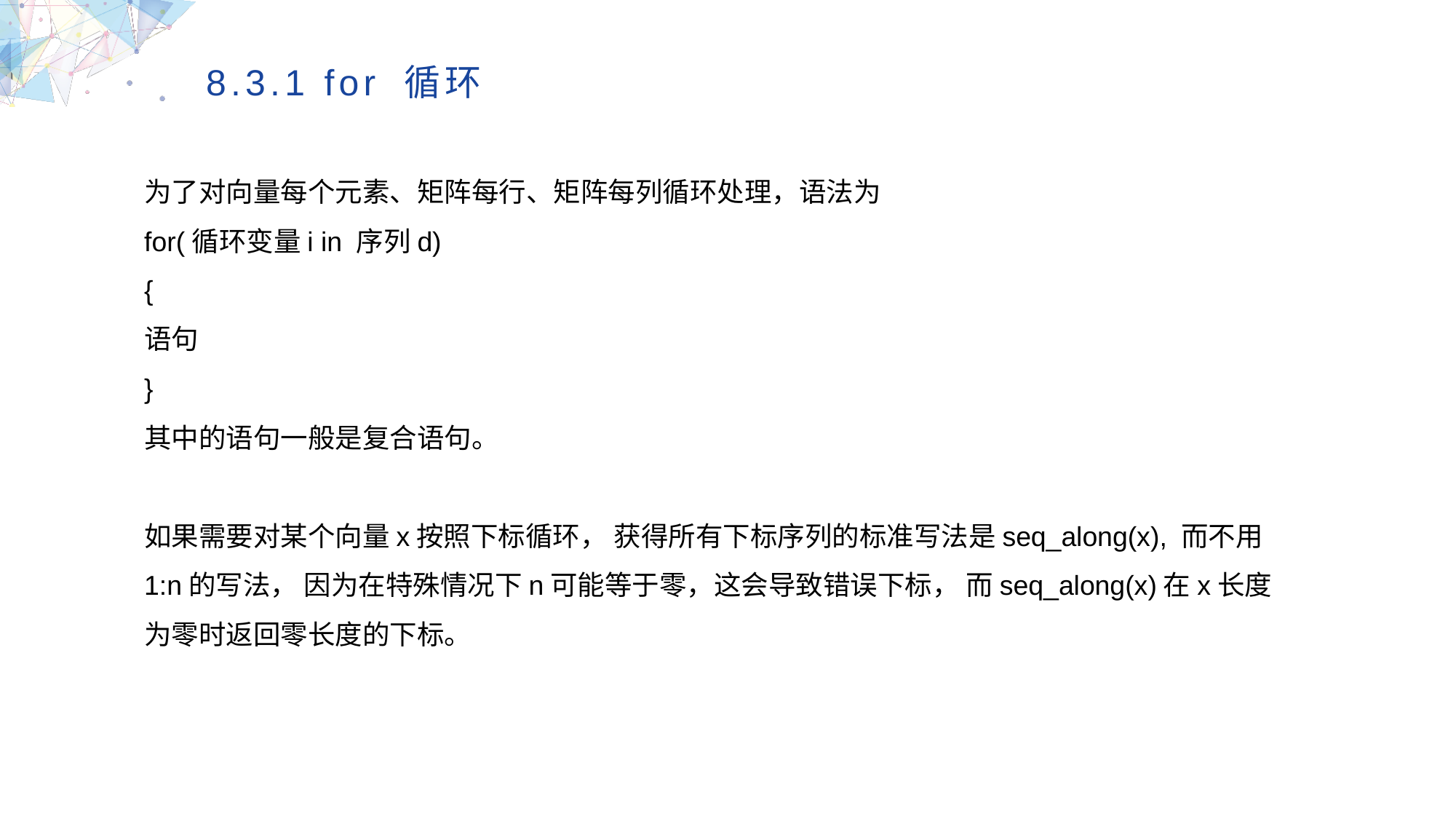

8.3.1 for 循环
为了对向量每个元素、矩阵每行、矩阵每列循环处理，语法为
for(循环变量i in 序列d)
{
语句
}
其中的语句一般是复合语句。

如果需要对某个向量x按照下标循环， 获得所有下标序列的标准写法是seq_along(x), 而不用1:n的写法， 因为在特殊情况下n可能等于零，这会导致错误下标， 而seq_along(x)在x长度为零时返回零长度的下标。
MULTIPURPOSE PRESENTATION TEMPLATE | UNIQUE DESIGN
Welcome Message
Please replace text, click add relevant headline, modify the text content, also can copy your content to this directly. Please replace text, click add relevant headline, modify the text content, also can copy your content to this directly.